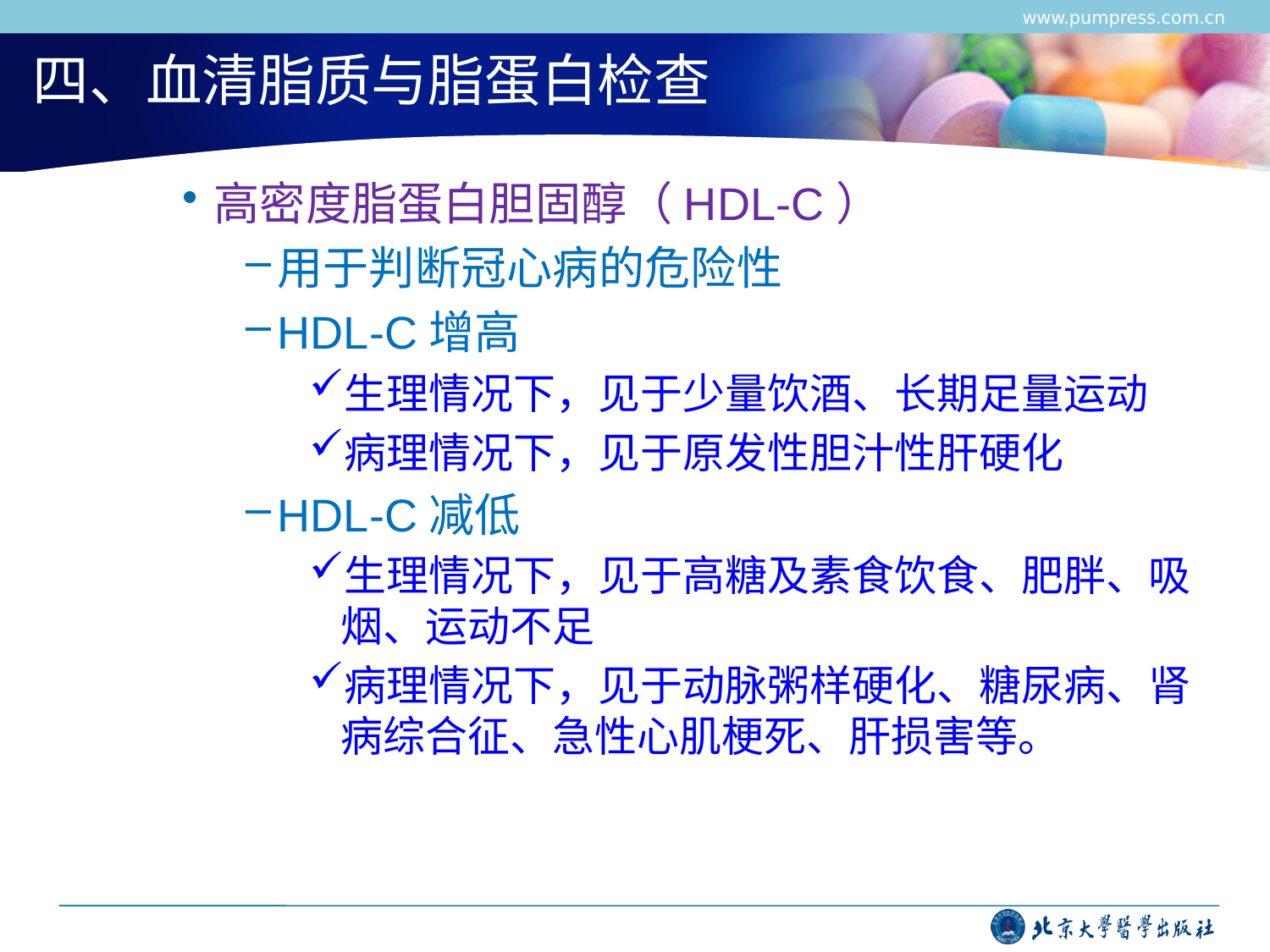

www.pumpress.com.cn
# 四、血清脂质与脂蛋白检查
高密度脂蛋白胆固醇（HDL-C）
用于判断冠心病的危险性
HDL-C增高
生理情况下，见于少量饮酒、长期足量运动
病理情况下，见于原发性胆汁性肝硬化
HDL-C减低
生理情况下，见于高糖及素食饮食、肥胖、吸烟、运动不足
病理情况下，见于动脉粥样硬化、糖尿病、肾病综合征、急性心肌梗死、肝损害等。